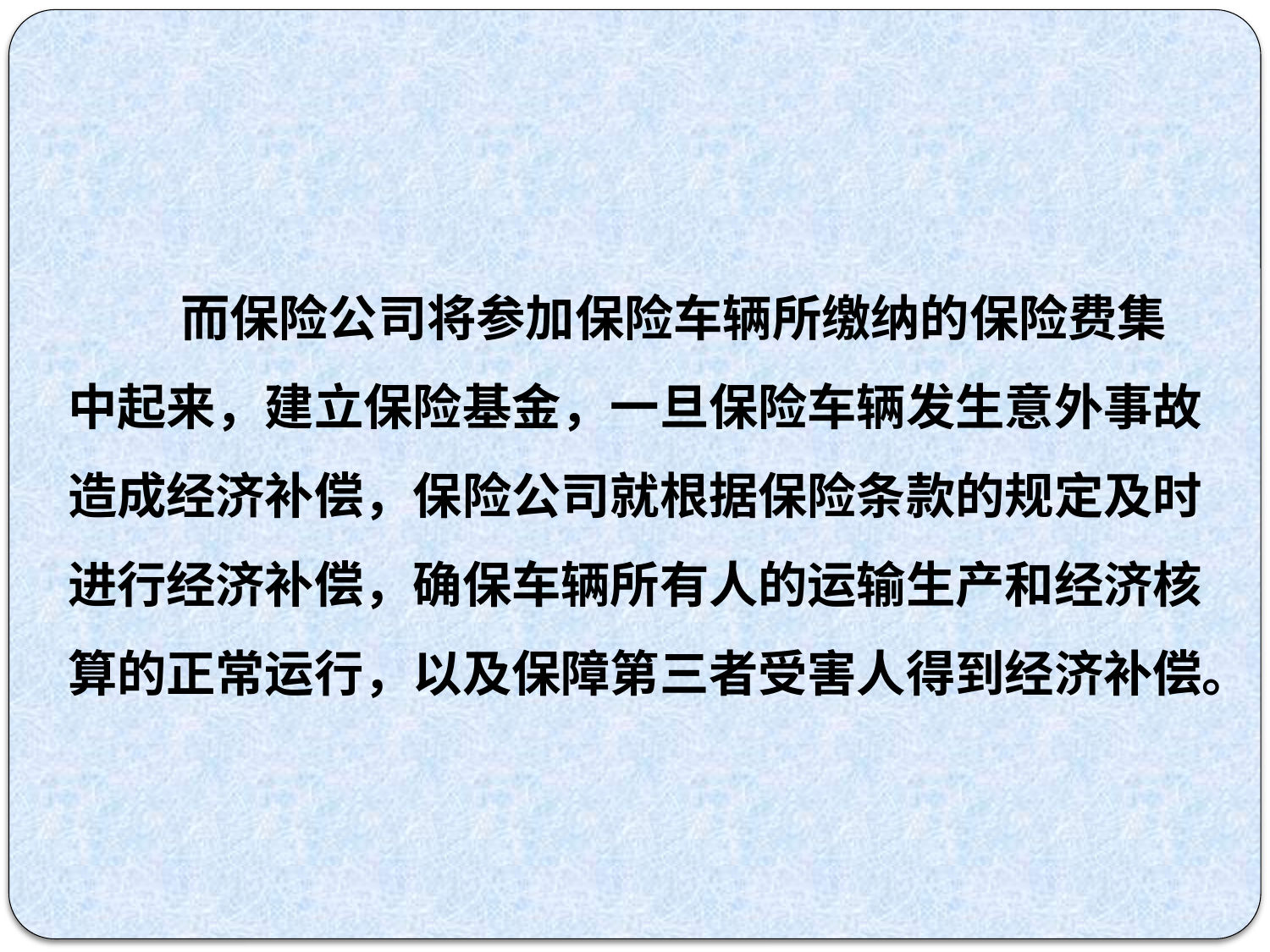

而保险公司将参加保险车辆所缴纳的保险费集中起来，建立保险基金，一旦保险车辆发生意外事故造成经济补偿，保险公司就根据保险条款的规定及时进行经济补偿，确保车辆所有人的运输生产和经济核算的正常运行，以及保障第三者受害人得到经济补偿。